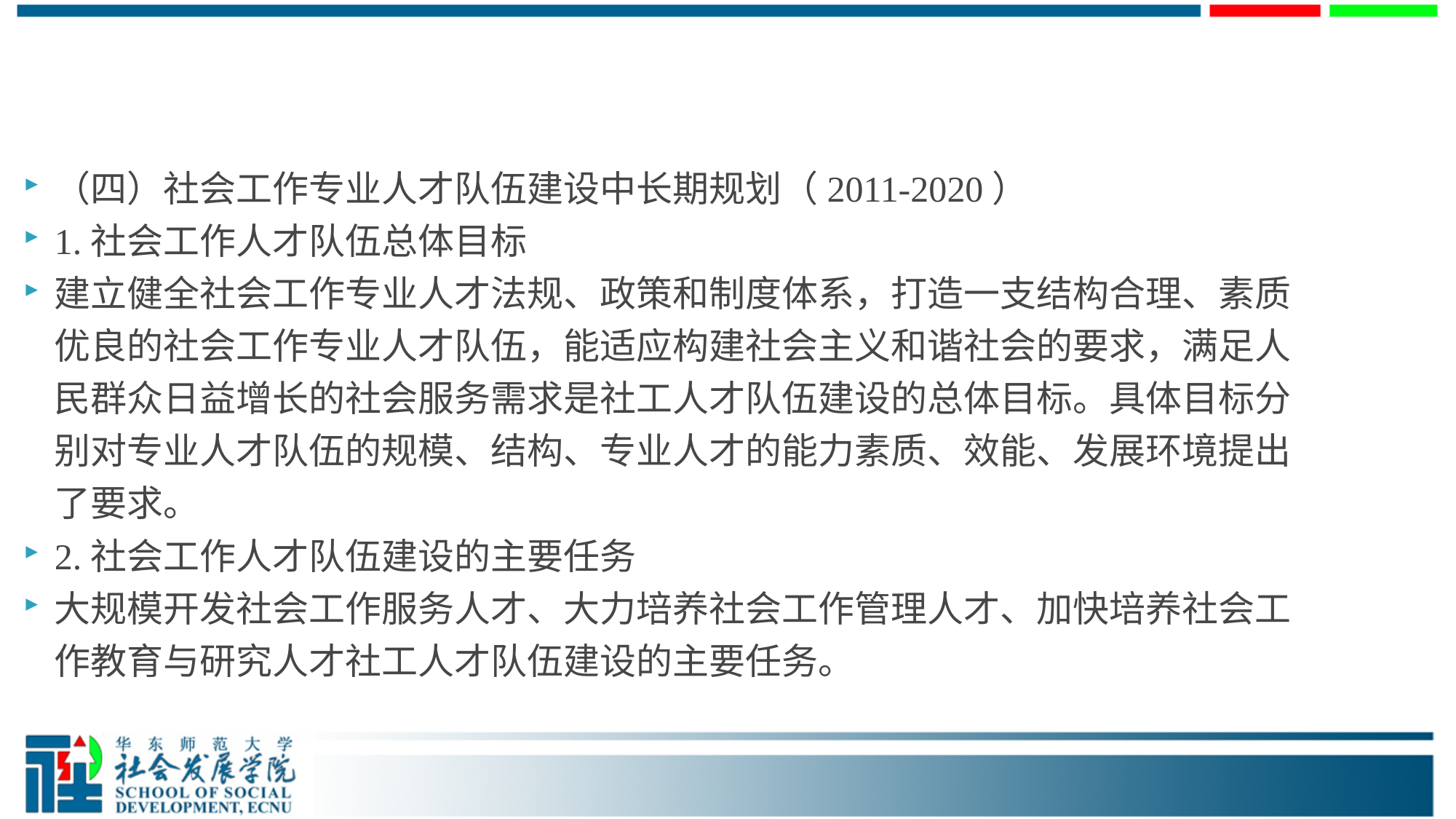

（四）社会工作专业人才队伍建设中长期规划（2011-2020）
1.社会工作人才队伍总体目标
建立健全社会工作专业人才法规、政策和制度体系，打造一支结构合理、素质优良的社会工作专业人才队伍，能适应构建社会主义和谐社会的要求，满足人民群众日益增长的社会服务需求是社工人才队伍建设的总体目标。具体目标分别对专业人才队伍的规模、结构、专业人才的能力素质、效能、发展环境提出了要求。
2.社会工作人才队伍建设的主要任务
大规模开发社会工作服务人才、大力培养社会工作管理人才、加快培养社会工作教育与研究人才社工人才队伍建设的主要任务。